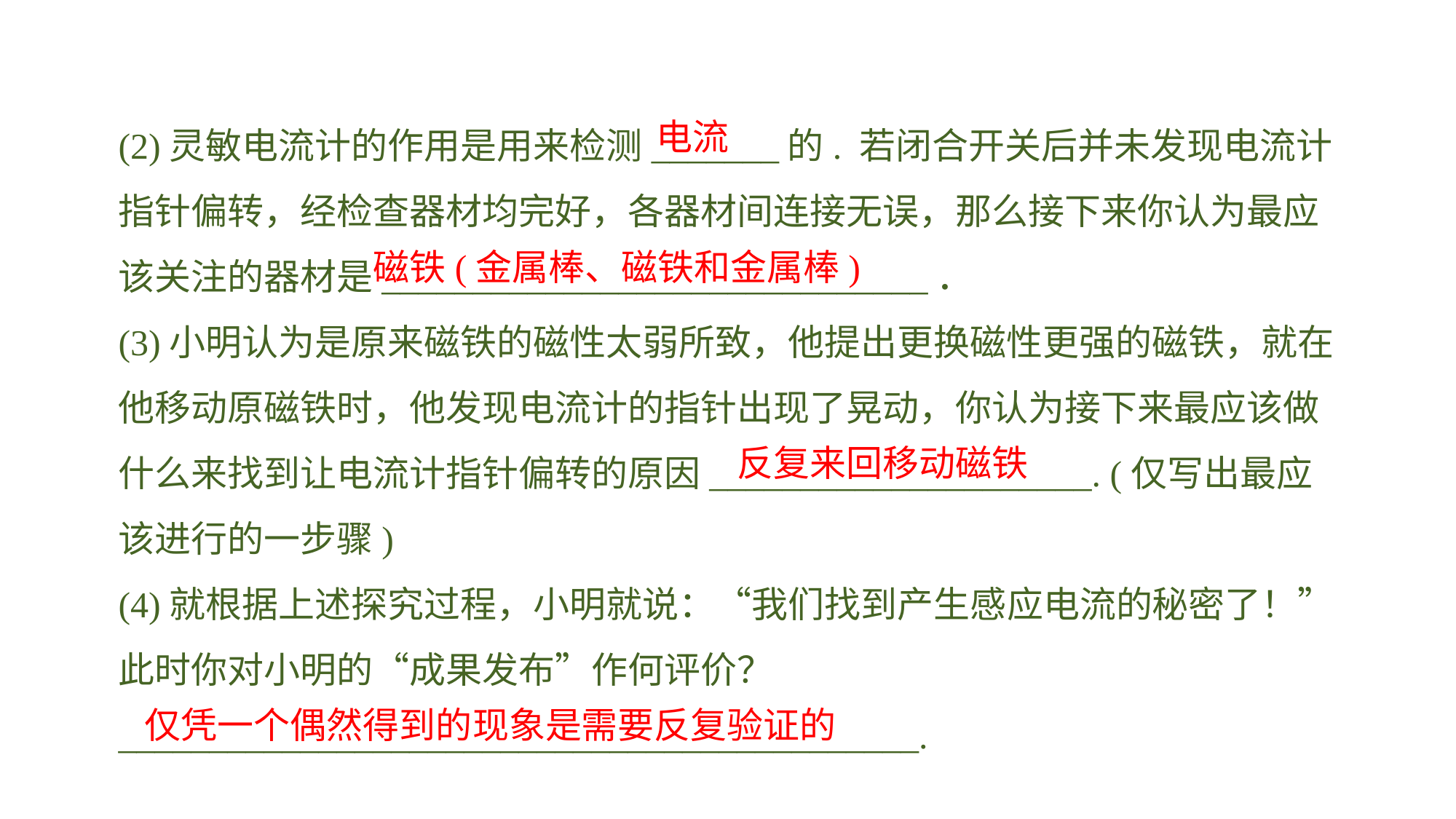

(2)灵敏电流计的作用是用来检测_______的. 若闭合开关后并未发现电流计指针偏转，经检查器材均完好，各器材间连接无误，那么接下来你认为最应该关注的器材是______________________________．
(3)小明认为是原来磁铁的磁性太弱所致，他提出更换磁性更强的磁铁，就在他移动原磁铁时，他发现电流计的指针出现了晃动，你认为接下来最应该做什么来找到让电流计指针偏转的原因_____________________. (仅写出最应该进行的一步骤)(4)就根据上述探究过程，小明就说：“我们找到产生感应电流的秘密了！”此时你对小明的“成果发布”作何评价？____________________________________________.
电流
磁铁(金属棒、磁铁和金属棒)
反复来回移动磁铁
仅凭一个偶然得到的现象是需要反复验证的